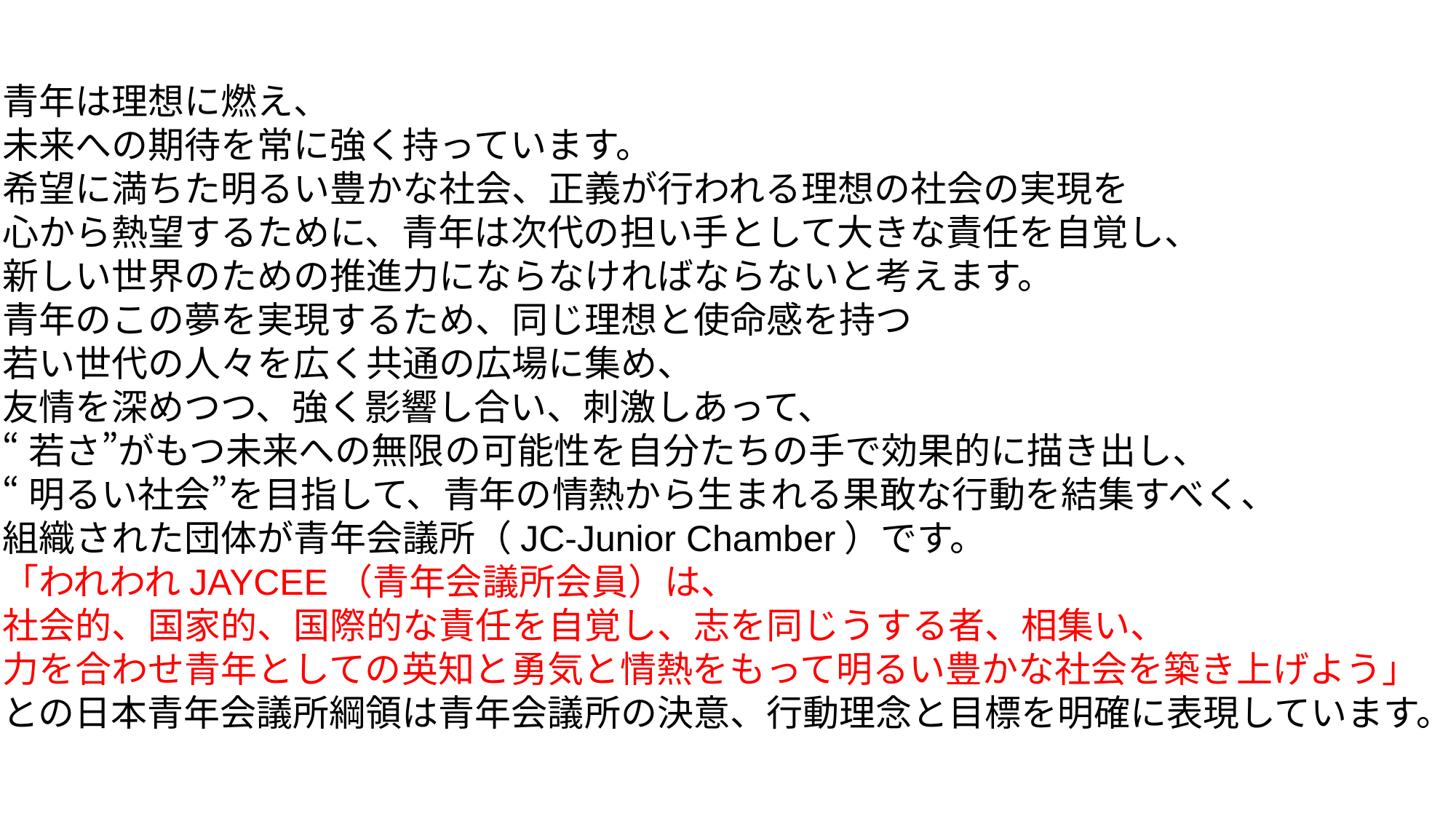

青年は理想に燃え、
未来への期待を常に強く持っています。
希望に満ちた明るい豊かな社会、正義が行われる理想の社会の実現を
心から熱望するために、青年は次代の担い手として大きな責任を自覚し、
新しい世界のための推進力にならなければならないと考えます。
青年のこの夢を実現するため、同じ理想と使命感を持つ
若い世代の人々を広く共通の広場に集め、
友情を深めつつ、強く影響し合い、刺激しあって、
“若さ”がもつ未来への無限の可能性を自分たちの手で効果的に描き出し、
“明るい社会”を目指して、青年の情熱から生まれる果敢な行動を結集すべく、
組織された団体が青年会議所（JC-Junior Chamber）です。
「われわれJAYCEE（青年会議所会員）は、
社会的、国家的、国際的な責任を自覚し、志を同じうする者、相集い、
力を合わせ青年としての英知と勇気と情熱をもって明るい豊かな社会を築き上げよう」
との日本青年会議所綱領は青年会議所の決意、行動理念と目標を明確に表現しています。